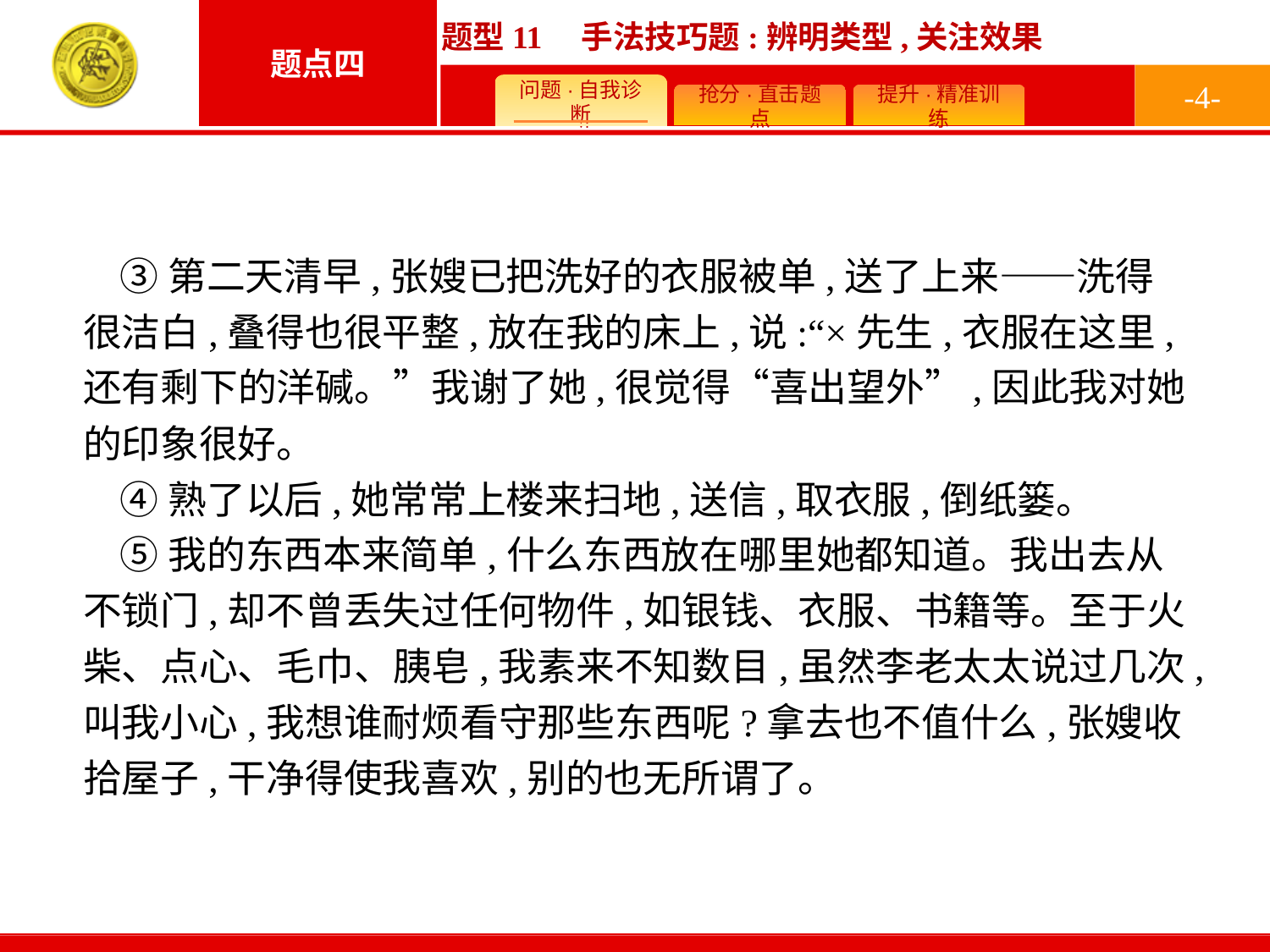

-4-
③第二天清早,张嫂已把洗好的衣服被单,送了上来——洗得很洁白,叠得也很平整,放在我的床上,说:“×先生,衣服在这里,还有剩下的洋碱。”我谢了她,很觉得“喜出望外”,因此我对她的印象很好。
④熟了以后,她常常上楼来扫地,送信,取衣服,倒纸篓。
⑤我的东西本来简单,什么东西放在哪里她都知道。我出去从不锁门,却不曾丢失过任何物件,如银钱、衣服、书籍等。至于火柴、点心、毛巾、胰皂,我素来不知数目,虽然李老太太说过几次,叫我小心,我想谁耐烦看守那些东西呢?拿去也不值什么,张嫂收拾屋子,干净得使我喜欢,别的也无所谓了。